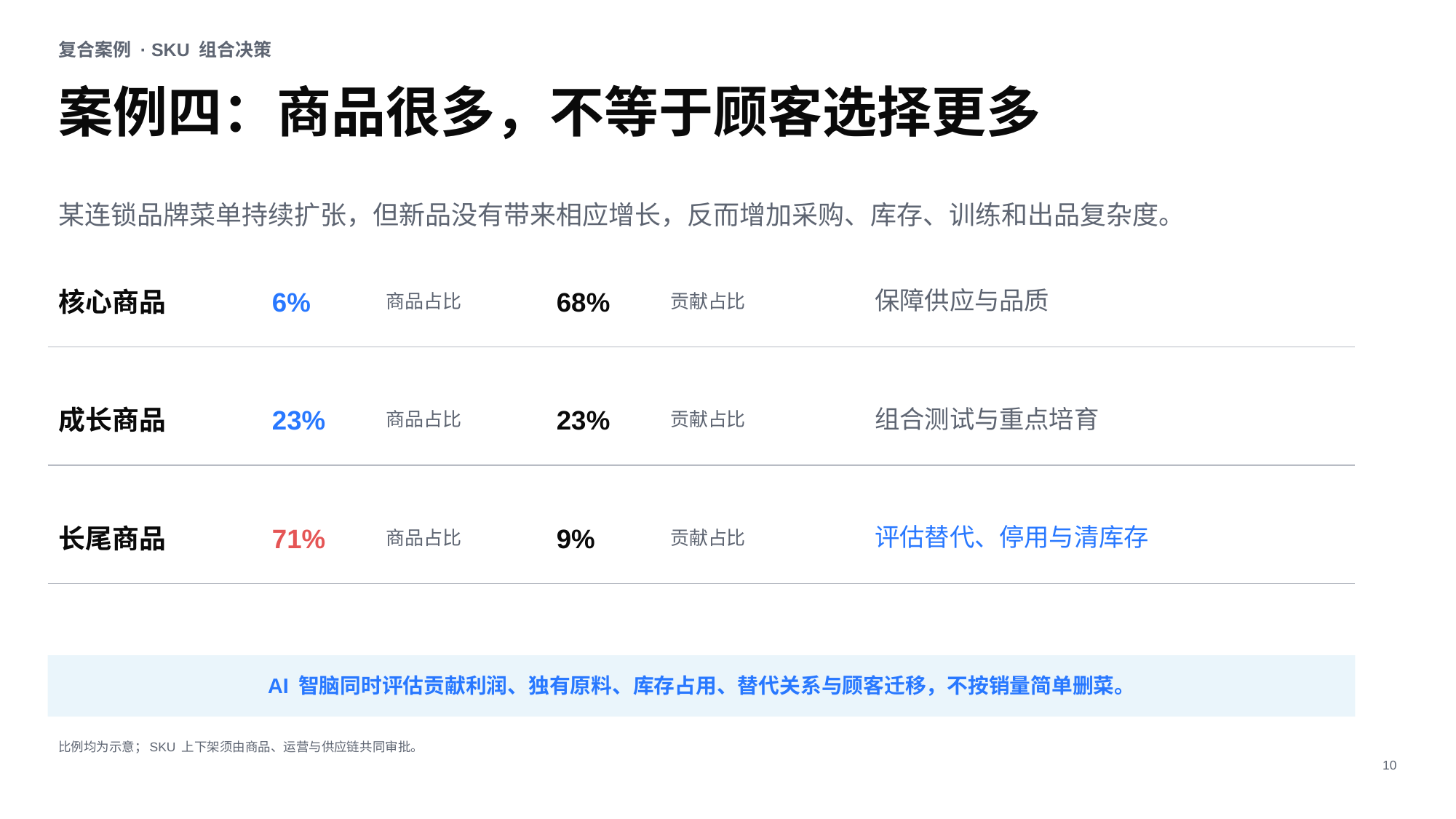

复合案例 · SKU 组合决策
案例四：商品很多，不等于顾客选择更多
某连锁品牌菜单持续扩张，但新品没有带来相应增长，反而增加采购、库存、训练和出品复杂度。
核心商品
6%
68%
保障供应与品质
商品占比
贡献占比
成长商品
23%
23%
组合测试与重点培育
商品占比
贡献占比
长尾商品
71%
9%
评估替代、停用与清库存
商品占比
贡献占比

AI 智脑同时评估贡献利润、独有原料、库存占用、替代关系与顾客迁移，不按销量简单删菜。
比例均为示意；SKU 上下架须由商品、运营与供应链共同审批。
10